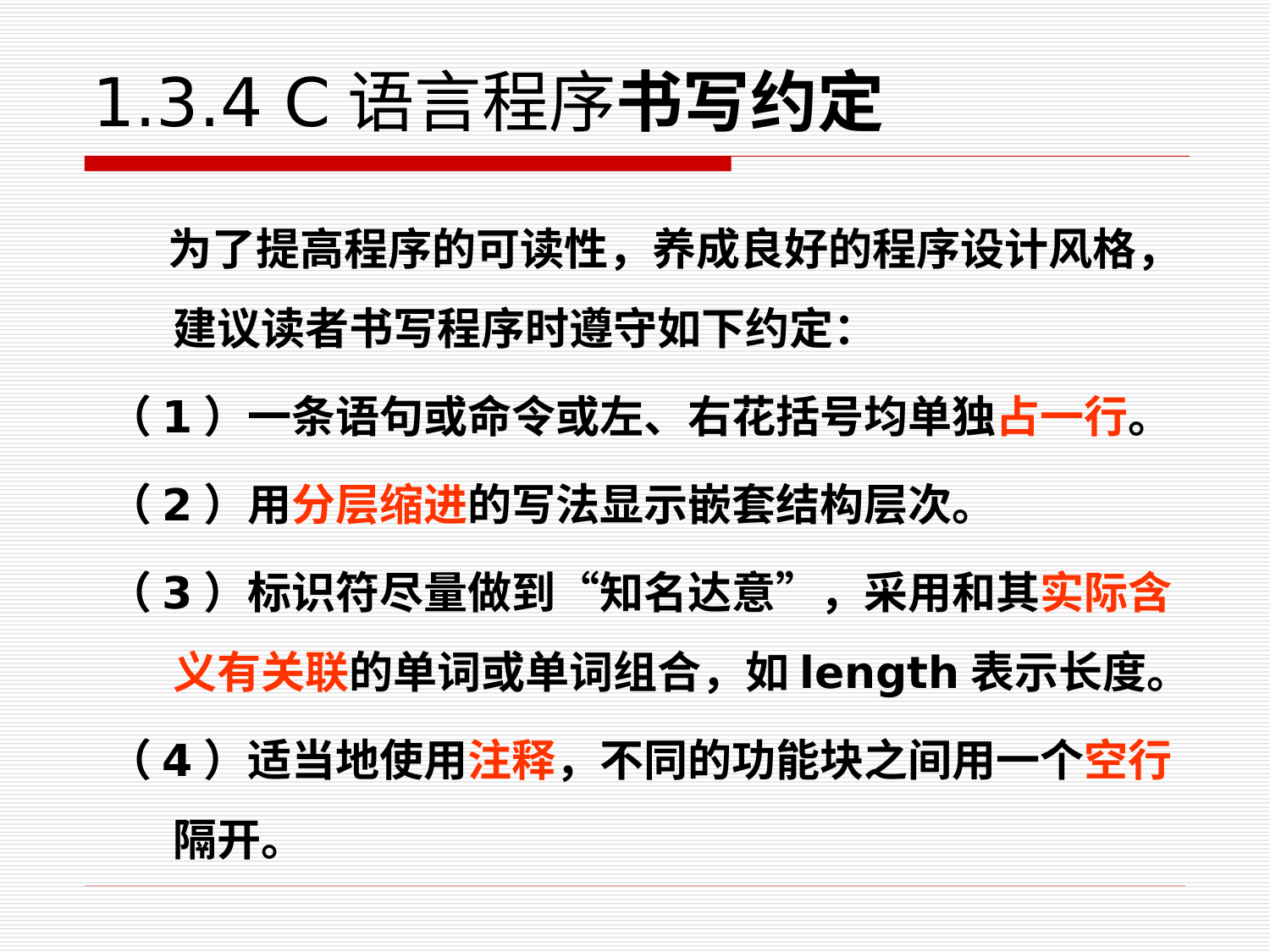

# 1.3.4 C语言程序书写约定
     为了提高程序的可读性，养成良好的程序设计风格，建议读者书写程序时遵守如下约定：
（1）一条语句或命令或左、右花括号均单独占一行。
（2）用分层缩进的写法显示嵌套结构层次。
（3）标识符尽量做到“知名达意”，采用和其实际含义有关联的单词或单词组合，如length表示长度。
（4）适当地使用注释，不同的功能块之间用一个空行隔开。